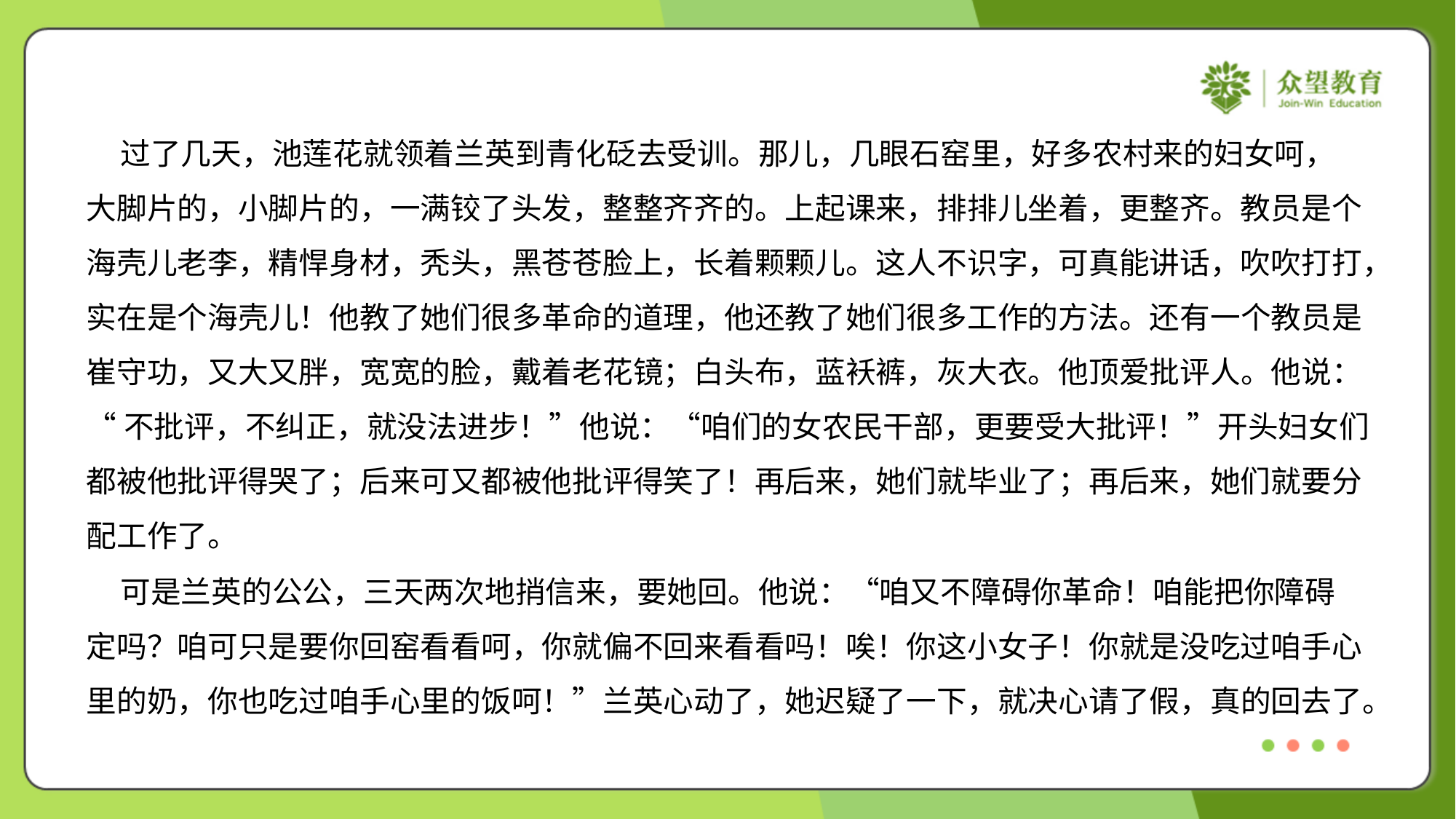

过了几天，池莲花就领着兰英到青化砭去受训。那儿，几眼石窑里，好多农村来的妇女呵，
大脚片的，小脚片的，一满铰了头发，整整齐齐的。上起课来，排排儿坐着，更整齐。教员是个
海壳儿老李，精悍身材，秃头，黑苍苍脸上，长着颗颗儿。这人不识字，可真能讲话，吹吹打打，
实在是个海壳儿！他教了她们很多革命的道理，他还教了她们很多工作的方法。还有一个教员是
崔守功，又大又胖，宽宽的脸，戴着老花镜；白头布，蓝袄裤，灰大衣。他顶爱批评人。他说：
“不批评，不纠正，就没法进步！”他说：“咱们的女农民干部，更要受大批评！”开头妇女们
都被他批评得哭了；后来可又都被他批评得笑了！再后来，她们就毕业了；再后来，她们就要分
配工作了。
    可是兰英的公公，三天两次地捎信来，要她回。他说：“咱又不障碍你革命！咱能把你障碍
定吗？咱可只是要你回窑看看呵，你就偏不回来看看吗！唉！你这小女子！你就是没吃过咱手心
里的奶，你也吃过咱手心里的饭呵！”兰英心动了，她迟疑了一下，就决心请了假，真的回去了。